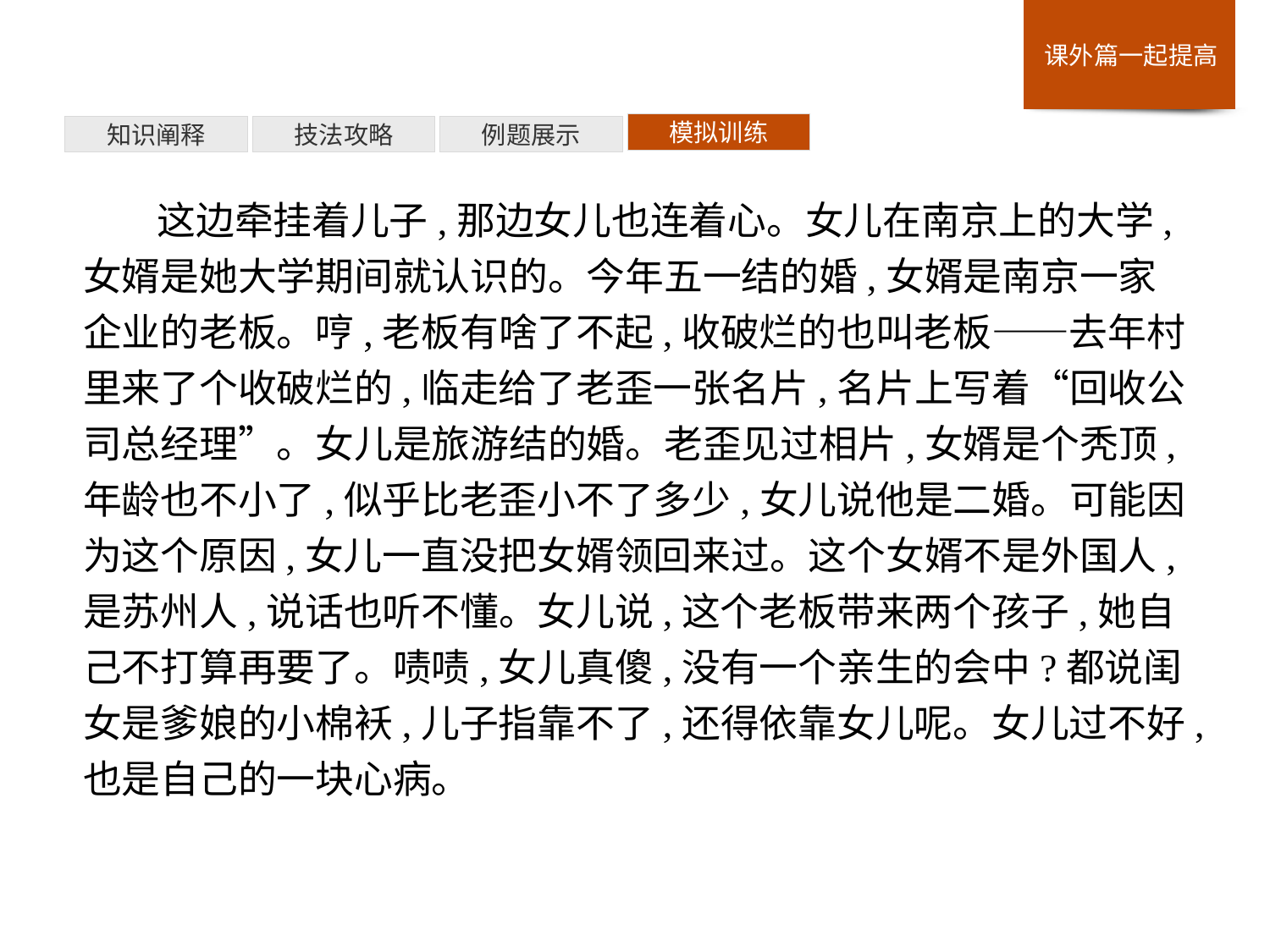

模拟训练
例题展示
技法攻略
知识阐释
这边牵挂着儿子,那边女儿也连着心。女儿在南京上的大学,女婿是她大学期间就认识的。今年五一结的婚,女婿是南京一家企业的老板。哼,老板有啥了不起,收破烂的也叫老板——去年村里来了个收破烂的,临走给了老歪一张名片,名片上写着“回收公司总经理”。女儿是旅游结的婚。老歪见过相片,女婿是个秃顶,年龄也不小了,似乎比老歪小不了多少,女儿说他是二婚。可能因为这个原因,女儿一直没把女婿领回来过。这个女婿不是外国人,是苏州人,说话也听不懂。女儿说,这个老板带来两个孩子,她自己不打算再要了。啧啧,女儿真傻,没有一个亲生的会中?都说闺女是爹娘的小棉袄,儿子指靠不了,还得依靠女儿呢。女儿过不好,也是自己的一块心病。